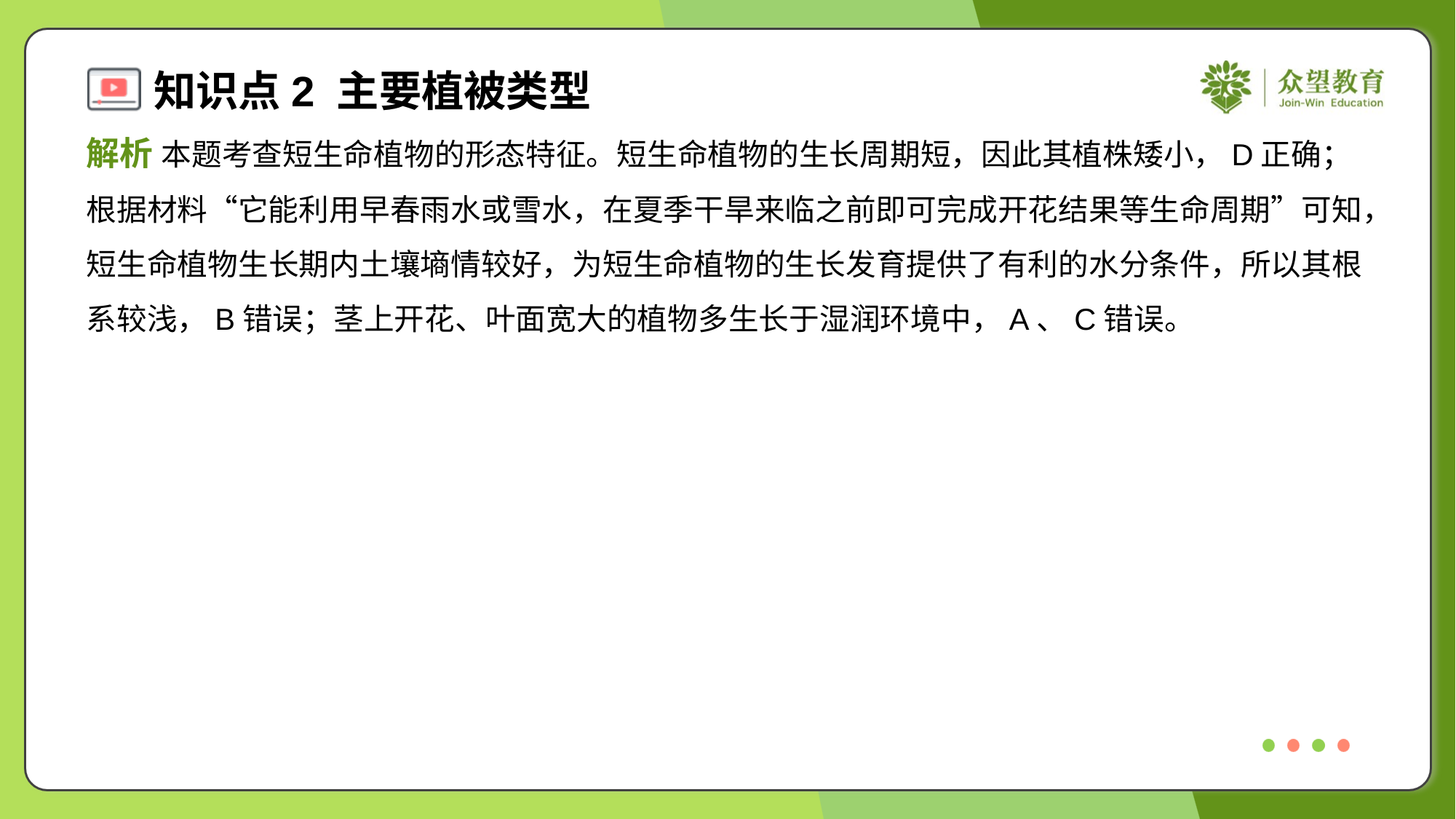

解析 本题考查短生命植物的形态特征。短生命植物的生长周期短，因此其植株矮小，D正确；
根据材料“它能利用早春雨水或雪水，在夏季干旱来临之前即可完成开花结果等生命周期”可知，
短生命植物生长期内土壤墒情较好，为短生命植物的生长发育提供了有利的水分条件，所以其根
系较浅，B错误；茎上开花、叶面宽大的植物多生长于湿润环境中，A、C错误。